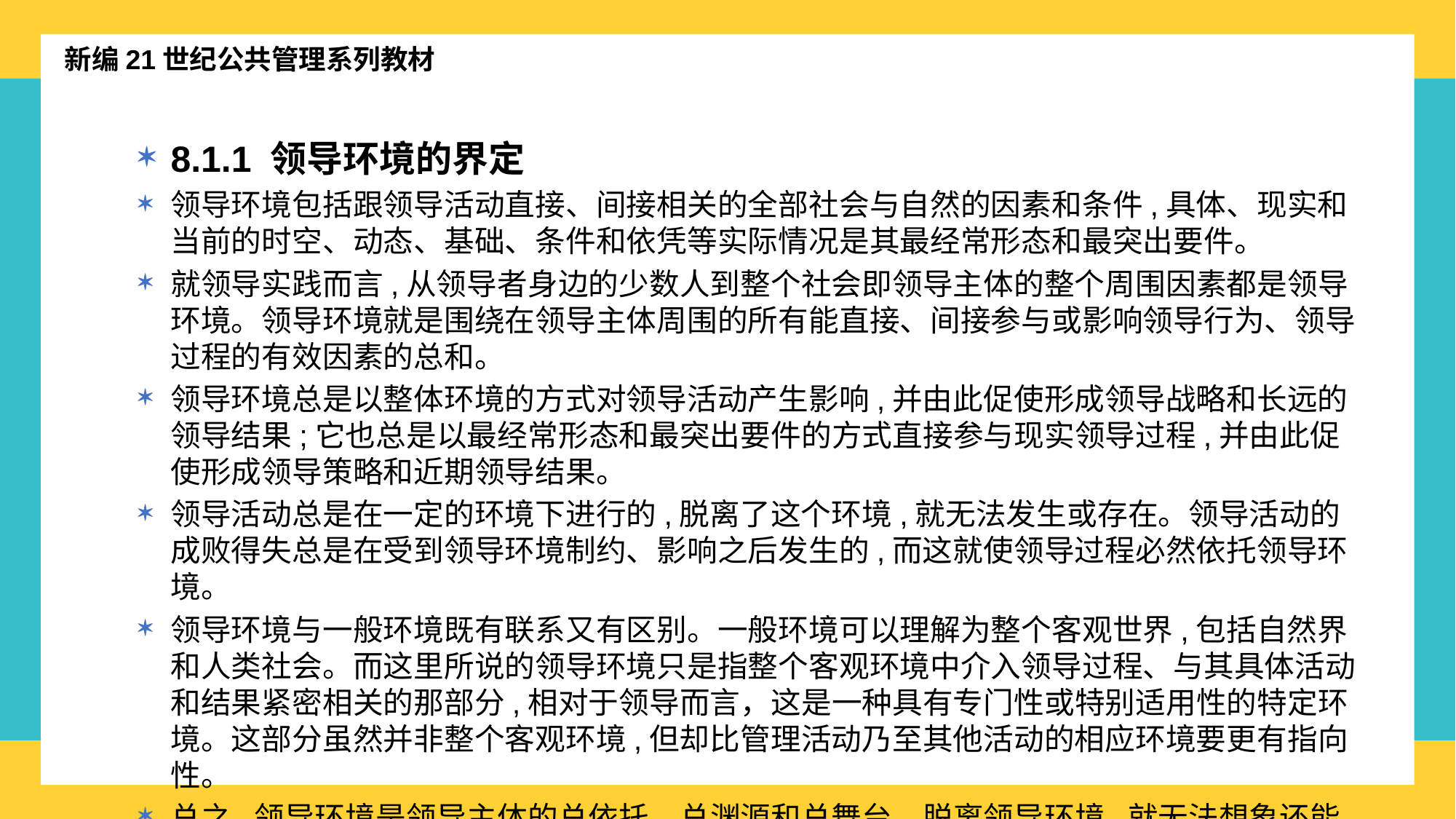

新编21世纪公共管理系列教材
8.1.1 领导环境的界定
领导环境包括跟领导活动直接、间接相关的全部社会与自然的因素和条件,具体、现实和当前的时空、动态、基础、条件和依凭等实际情况是其最经常形态和最突出要件。
就领导实践而言,从领导者身边的少数人到整个社会即领导主体的整个周围因素都是领导环境。领导环境就是围绕在领导主体周围的所有能直接、间接参与或影响领导行为、领导过程的有效因素的总和。
领导环境总是以整体环境的方式对领导活动产生影响,并由此促使形成领导战略和长远的领导结果;它也总是以最经常形态和最突出要件的方式直接参与现实领导过程,并由此促使形成领导策略和近期领导结果。
领导活动总是在一定的环境下进行的,脱离了这个环境,就无法发生或存在。领导活动的成败得失总是在受到领导环境制约、影响之后发生的,而这就使领导过程必然依托领导环境。
领导环境与一般环境既有联系又有区别。一般环境可以理解为整个客观世界,包括自然界和人类社会。而这里所说的领导环境只是指整个客观环境中介入领导过程、与其具体活动和结果紧密相关的那部分,相对于领导而言，这是一种具有专门性或特别适用性的特定环境。这部分虽然并非整个客观环境,但却比管理活动乃至其他活动的相应环境要更有指向性。
总之,领导环境是领导主体的总依托、总渊源和总舞台。脱离领导环境,就无法想象还能有领导的存在、作用与价值。